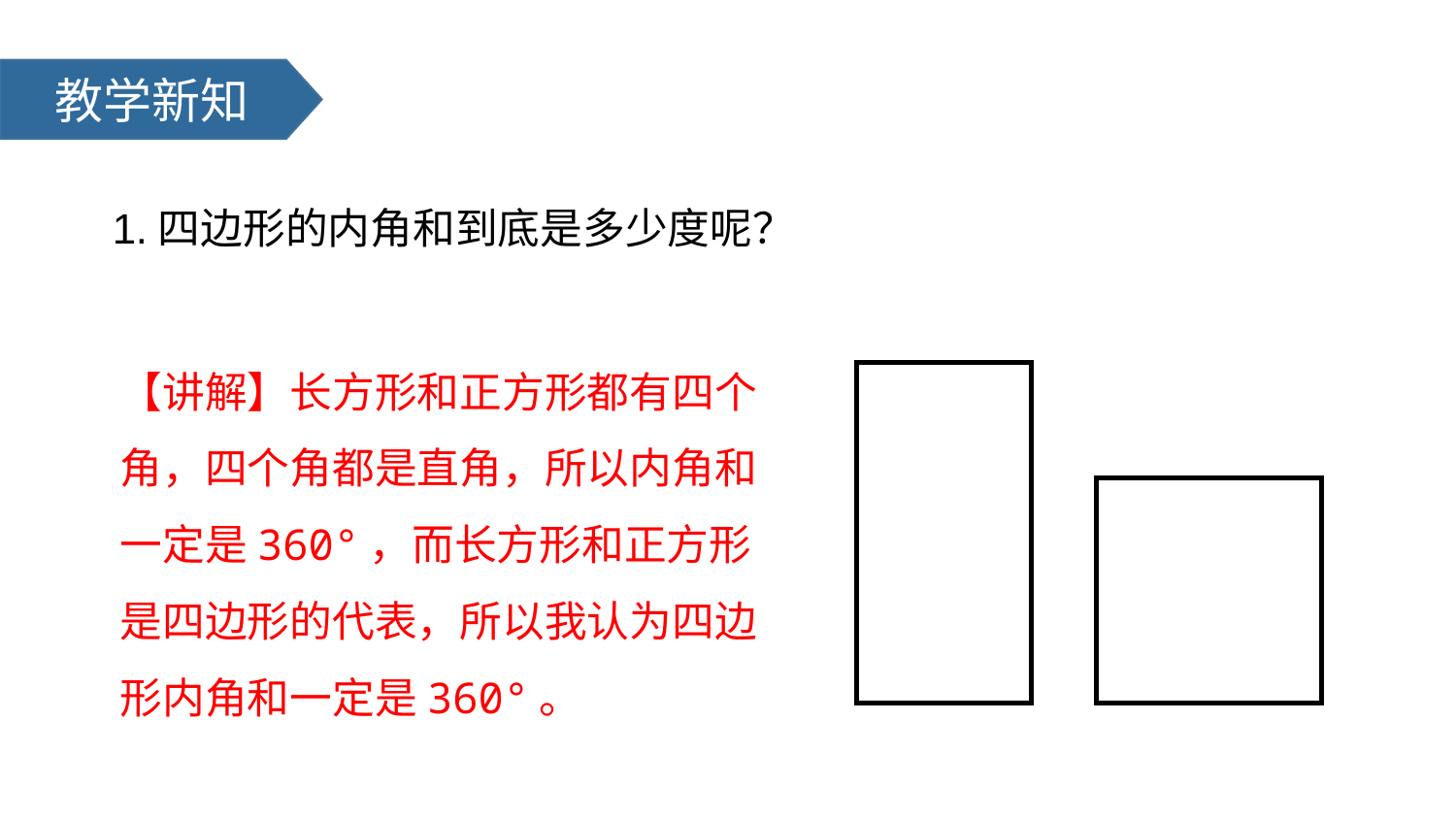

教学新知
1.四边形的内角和到底是多少度呢？
【讲解】长方形和正方形都有四个角，四个角都是直角，所以内角和一定是360°，而长方形和正方形是四边形的代表，所以我认为四边
形内角和一定是360°。